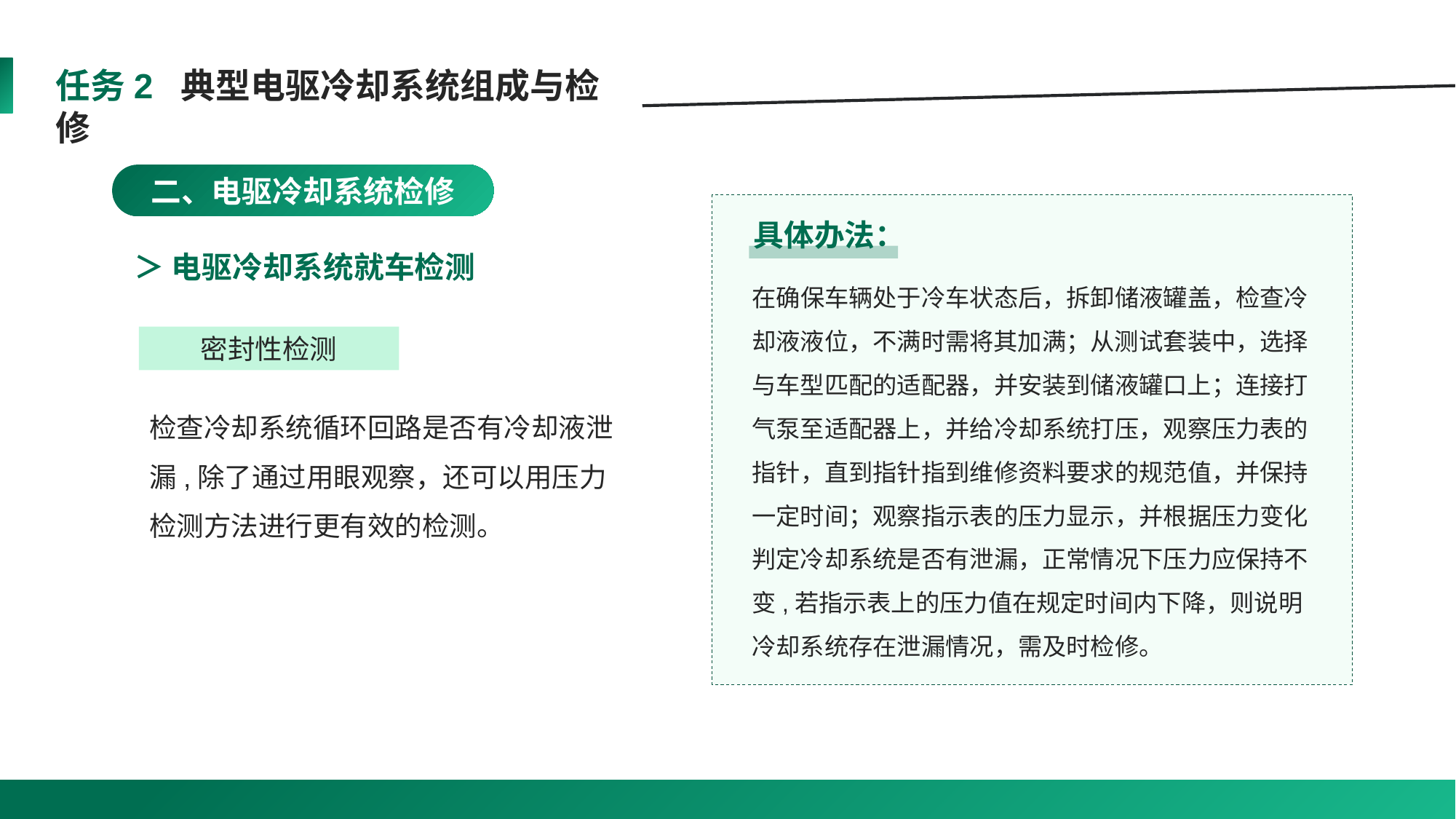

任务2  典型电驱冷却系统组成与检修
二、电驱冷却系统检修

具体办法：
＞ 电驱冷却系统就车检测

在确保车辆处于冷车状态后，拆卸储液罐盖，检查冷却液液位，不满时需将其加满；从测试套装中，选择与车型匹配的适配器，并安装到储液罐口上；连接打气泵至适配器上，并给冷却系统打压，观察压力表的指针，直到指针指到维修资料要求的规范值，并保持一定时间；观察指示表的压力显示，并根据压力变化判定冷却系统是否有泄漏，正常情况下压力应保持不变,若指示表上的压力值在规定时间内下降，则说明冷却系统存在泄漏情况，需及时检修。
密封性检测
检查冷却系统循环回路是否有冷却液泄漏,除了通过用眼观察，还可以用压力检测方法进行更有效的检测。